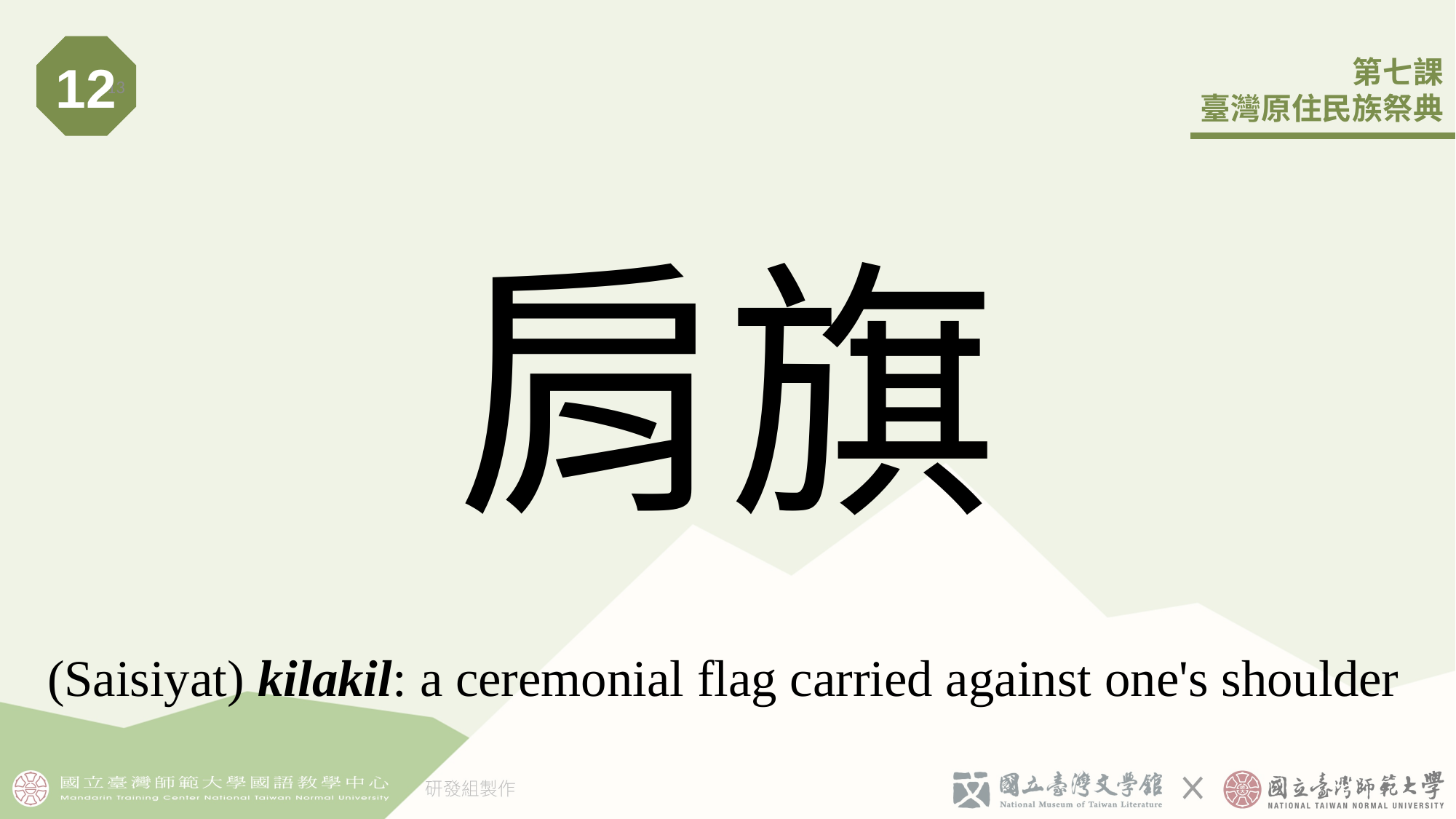

12
13
# 肩旗
(Saisiyat) kilakil: a ceremonial flag carried against one's shoulder